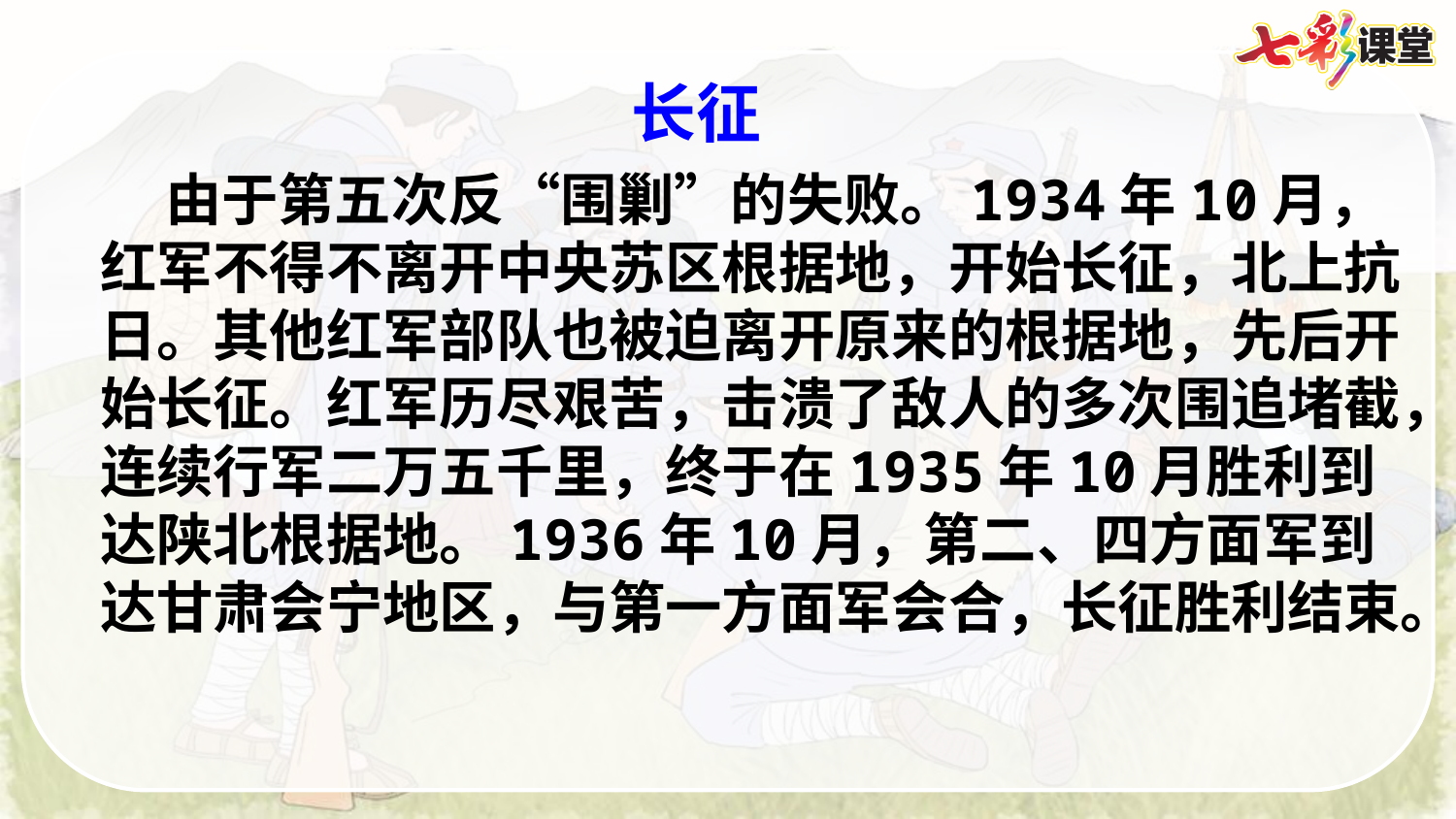

长征
    由于第五次反“围剿”的失败。1934年10月，红军不得不离开中央苏区根据地，开始长征，北上抗日。其他红军部队也被迫离开原来的根据地，先后开始长征。红军历尽艰苦，击溃了敌人的多次围追堵截，连续行军二万五千里，终于在1935年10月胜利到达陕北根据地。1936年10月，第二、四方面军到达甘肃会宁地区，与第一方面军会合，长征胜利结束。